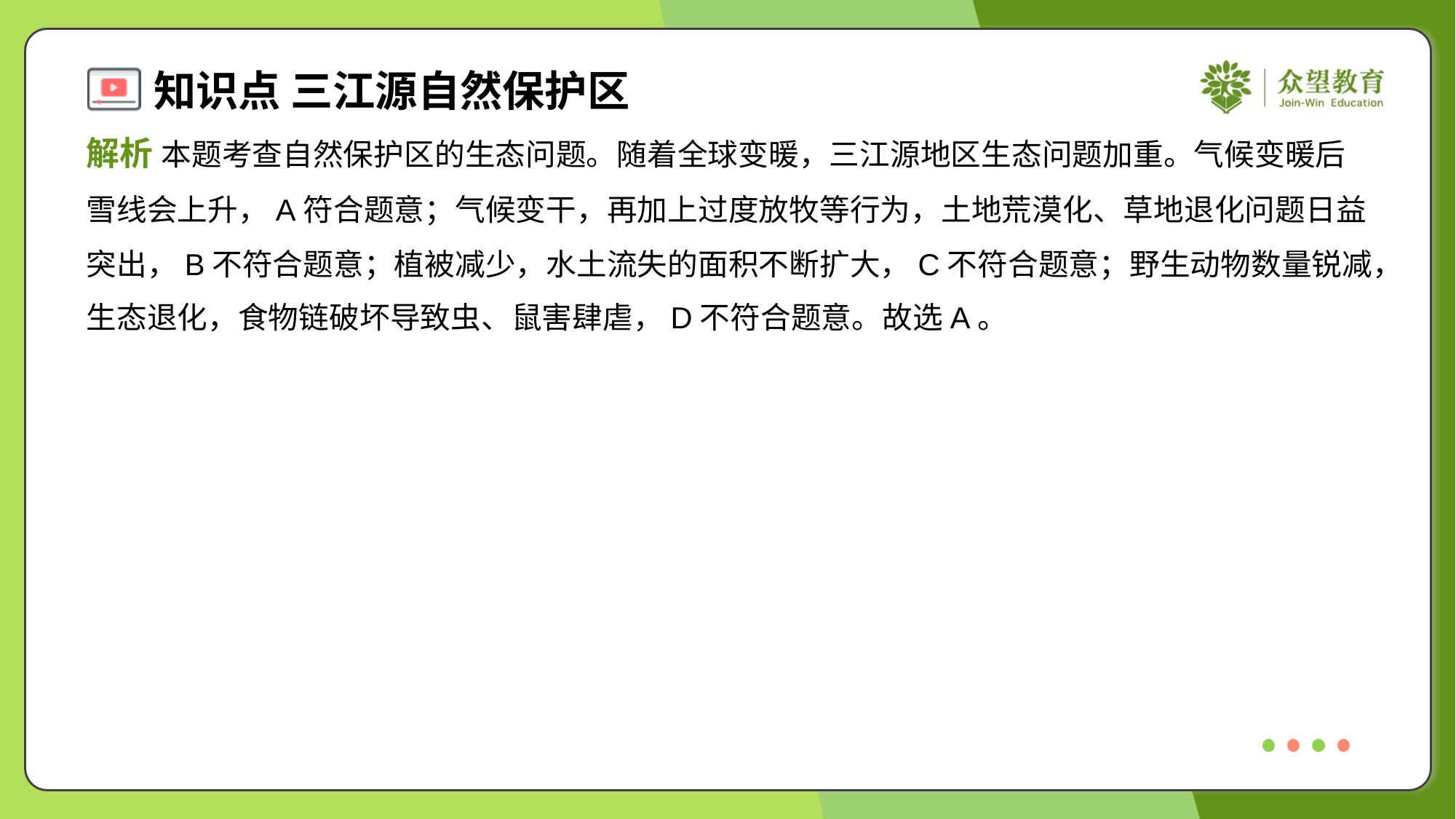

解析 本题考查自然保护区的生态问题。随着全球变暖，三江源地区生态问题加重。气候变暖后
雪线会上升，A符合题意；气候变干，再加上过度放牧等行为，土地荒漠化、草地退化问题日益
突出，B不符合题意；植被减少，水土流失的面积不断扩大，C不符合题意；野生动物数量锐减，
生态退化，食物链破坏导致虫、鼠害肆虐，D不符合题意。故选A。